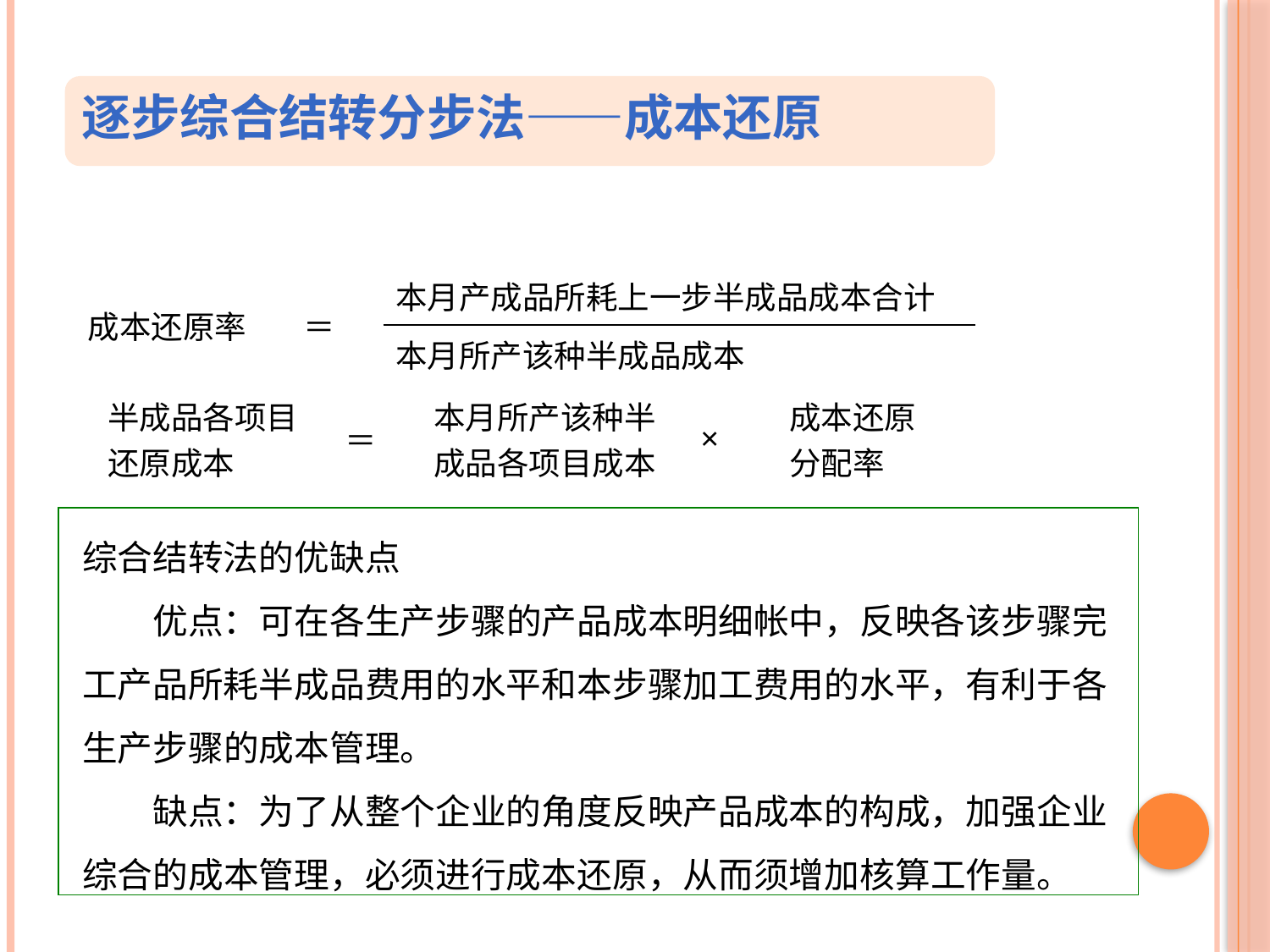

逐步综合结转分步法——成本还原
| 成本还原率 | ＝ | 本月产成品所耗上一步半成品成本合计 |
| --- | --- | --- |
|  |  | 本月所产该种半成品成本 |
| 半成品各项目 还原成本 | ＝ | 本月所产该种半成品各项目成本 | × | 成本还原分配率 |
| --- | --- | --- | --- | --- |
综合结转法的优缺点
　　优点：可在各生产步骤的产品成本明细帐中，反映各该步骤完工产品所耗半成品费用的水平和本步骤加工费用的水平，有利于各生产步骤的成本管理。
　　缺点：为了从整个企业的角度反映产品成本的构成，加强企业综合的成本管理，必须进行成本还原，从而须增加核算工作量。